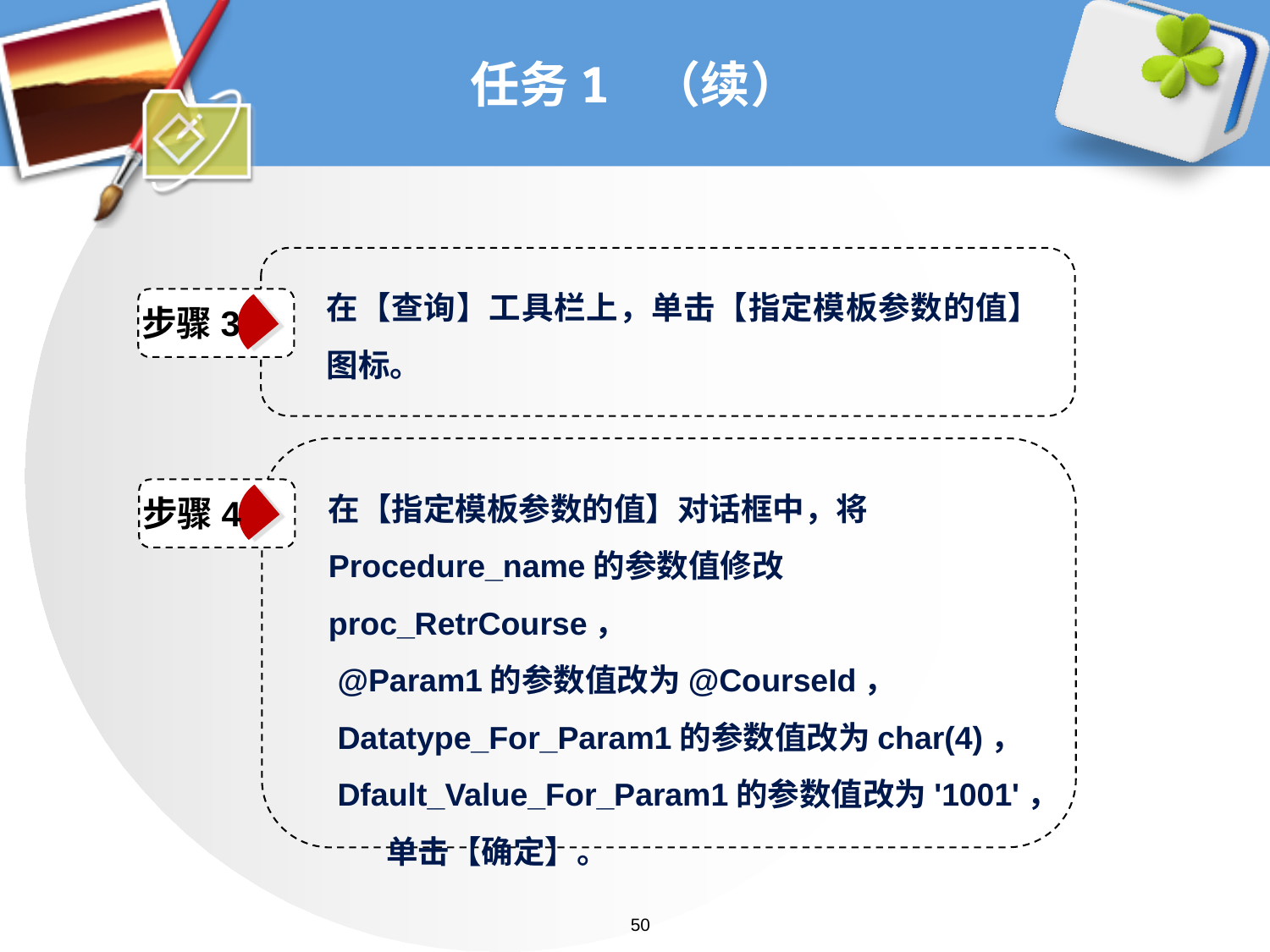

# 任务1 （续）

在【查询】工具栏上，单击【指定模板参数的值】图标。

步骤3

在【指定模板参数的值】对话框中，将Procedure_name的参数值修改proc_RetrCourse，
 @Param1的参数值改为@CourseId，
 Datatype_For_Param1的参数值改为char(4)，
 Dfault_Value_For_Param1的参数值改为'1001'，
       单击【确定】。

步骤4

50